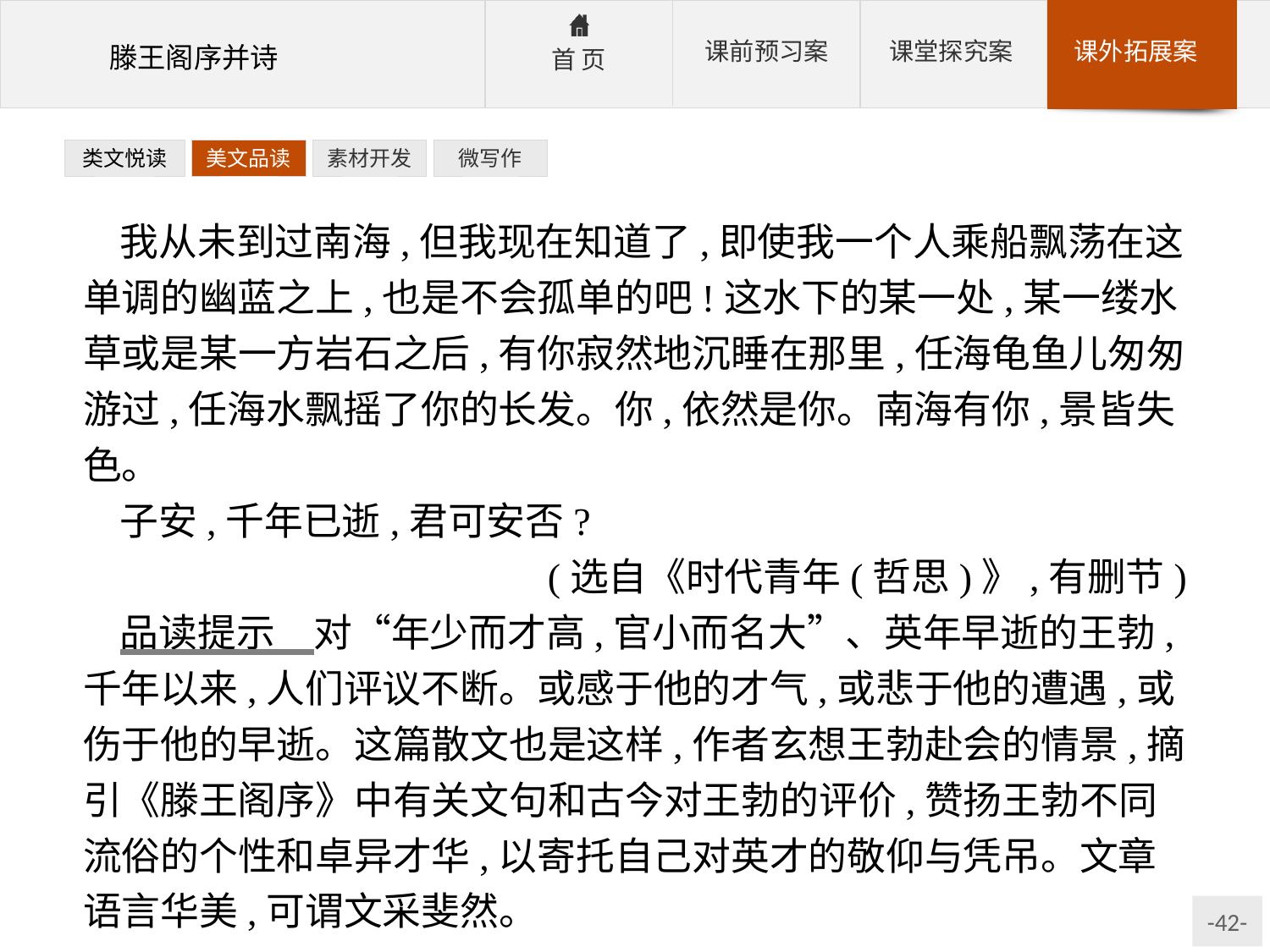

类文悦读
美文品读
素材开发
微写作
我从未到过南海,但我现在知道了,即使我一个人乘船飘荡在这单调的幽蓝之上,也是不会孤单的吧!这水下的某一处,某一缕水草或是某一方岩石之后,有你寂然地沉睡在那里,任海龟鱼儿匆匆游过,任海水飘摇了你的长发。你,依然是你。南海有你,景皆失色。
子安,千年已逝,君可安否?
(选自《时代青年(哲思)》,有删节)
品读提示　对“年少而才高,官小而名大”、英年早逝的王勃,千年以来,人们评议不断。或感于他的才气,或悲于他的遭遇,或伤于他的早逝。这篇散文也是这样,作者玄想王勃赴会的情景,摘引《滕王阁序》中有关文句和古今对王勃的评价,赞扬王勃不同流俗的个性和卓异才华,以寄托自己对英才的敬仰与凭吊。文章语言华美,可谓文采斐然。